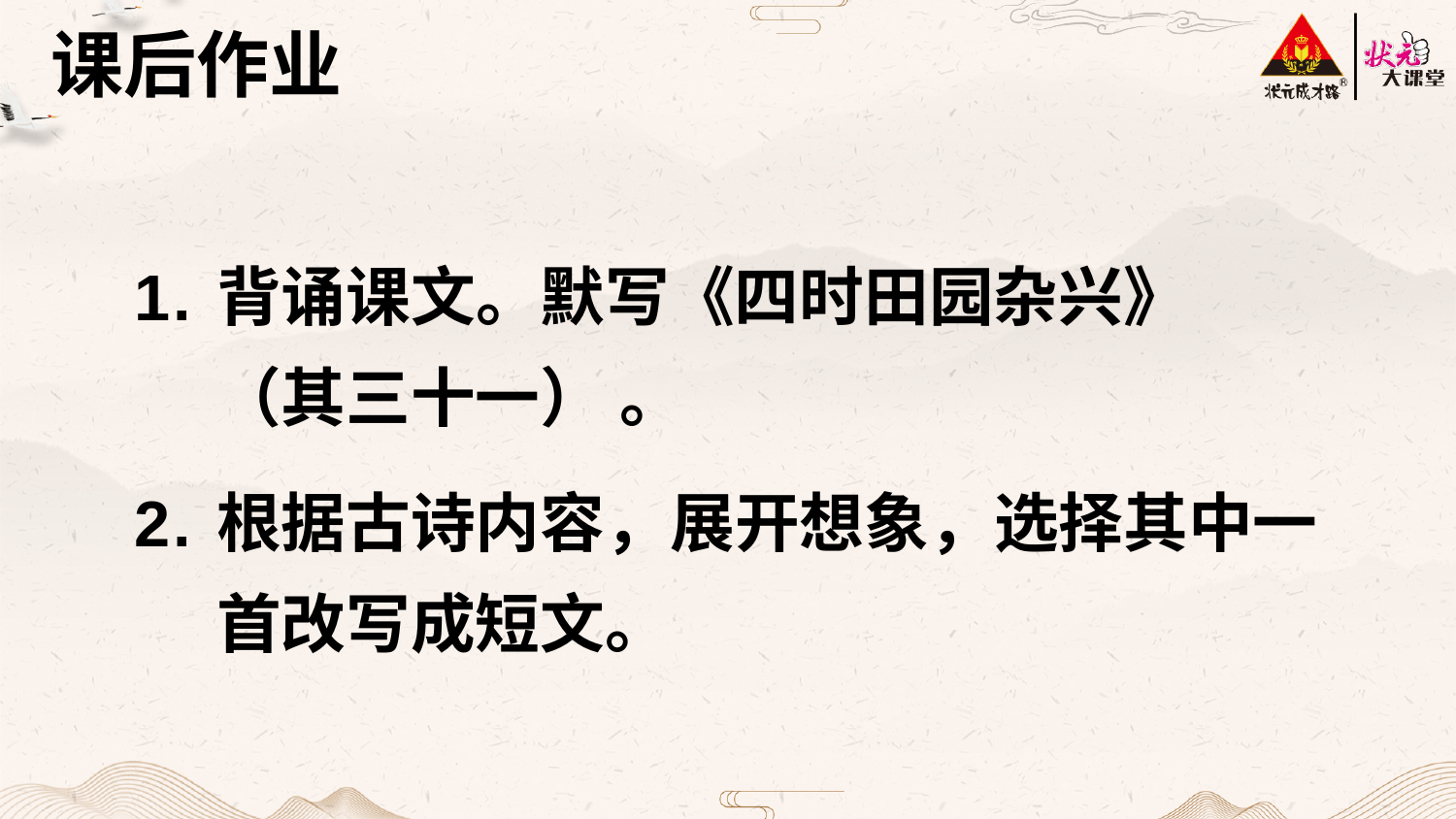

课后作业
背诵课文。默写《四时田园杂兴》 （其三十一） 。
根据古诗内容，展开想象，选择其中一首改写成短文。